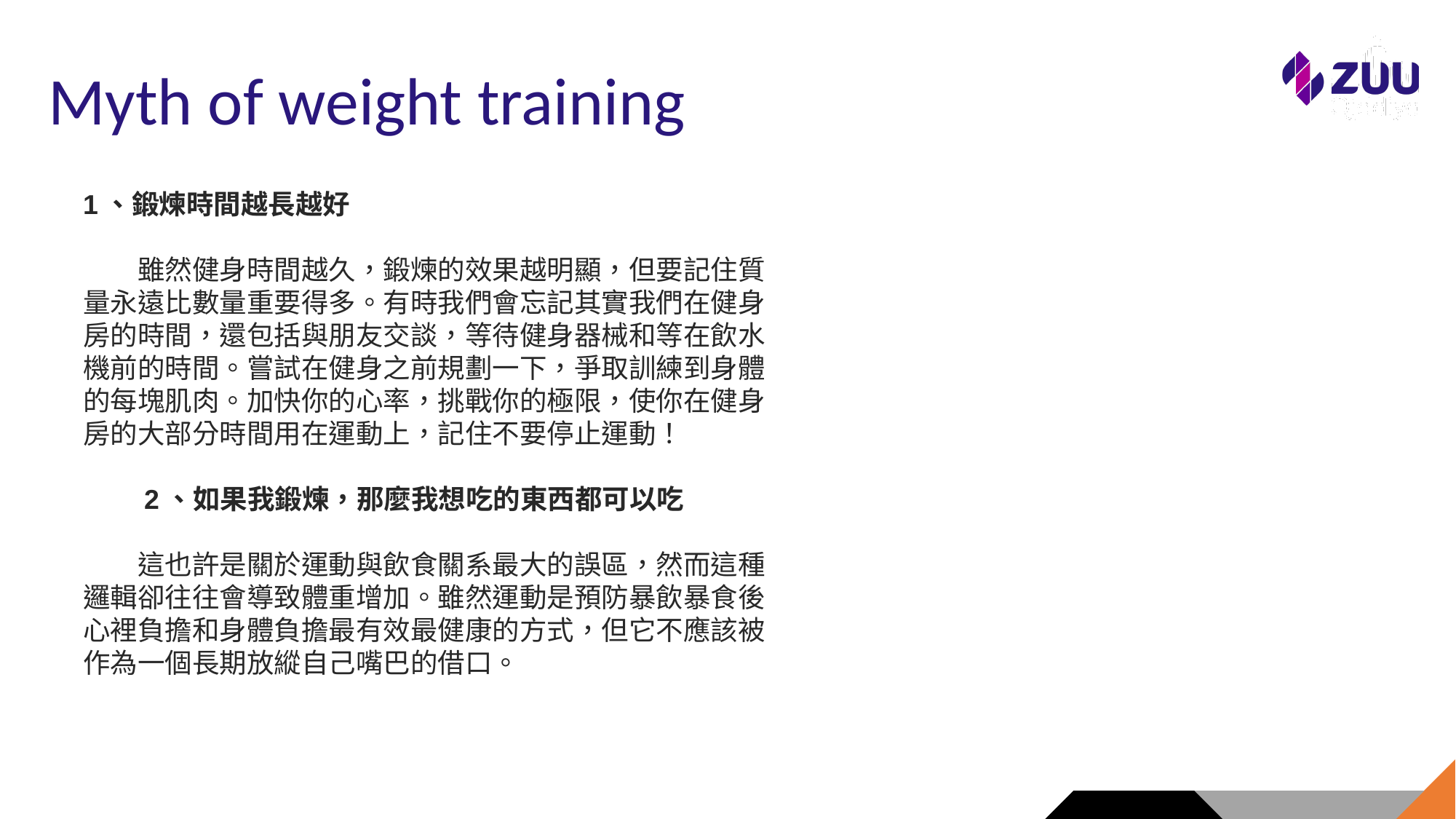

# Myth of weight training
1、鍛煉時間越長越好
　　雖然健身時間越久，鍛煉的效果越明顯，但要記住質量永遠比數量重要得多。有時我們會忘記其實我們在健身房的時間，還包括與朋友交談，等待健身器械和等在飲水機前的時間。嘗試在健身之前規劃一下，爭取訓練到身體的每塊肌肉。加快你的心率，挑戰你的極限，使你在健身房的大部分時間用在運動上，記住不要停止運動！
　　2、如果我鍛煉，那麼我想吃的東西都可以吃
　　這也許是關於運動與飲食關系最大的誤區，然而這種邏輯卻往往會導致體重增加。雖然運動是預防暴飲暴食後心裡負擔和身體負擔最有效最健康的方式，但它不應該被作為一個長期放縱自己嘴巴的借口。
16